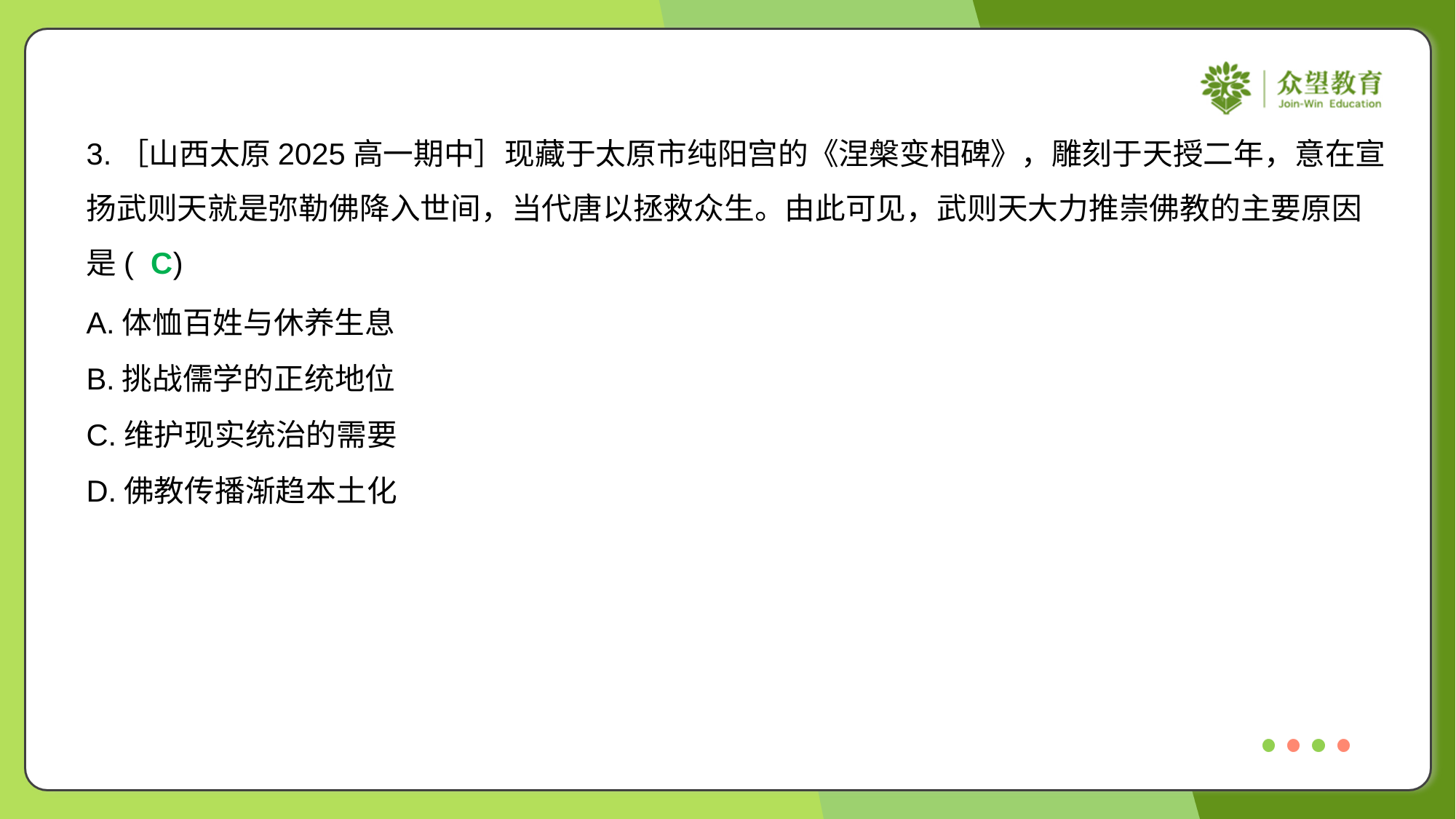

3.［山西太原2025高一期中］现藏于太原市纯阳宫的《涅槃变相碑》，雕刻于天授二年，意在宣
扬武则天就是弥勒佛降入世间，当代唐以拯救众生。由此可见，武则天大力推崇佛教的主要原因
是(     )
C
A.体恤百姓与休养生息
B.挑战儒学的正统地位
C.维护现实统治的需要
D.佛教传播渐趋本土化